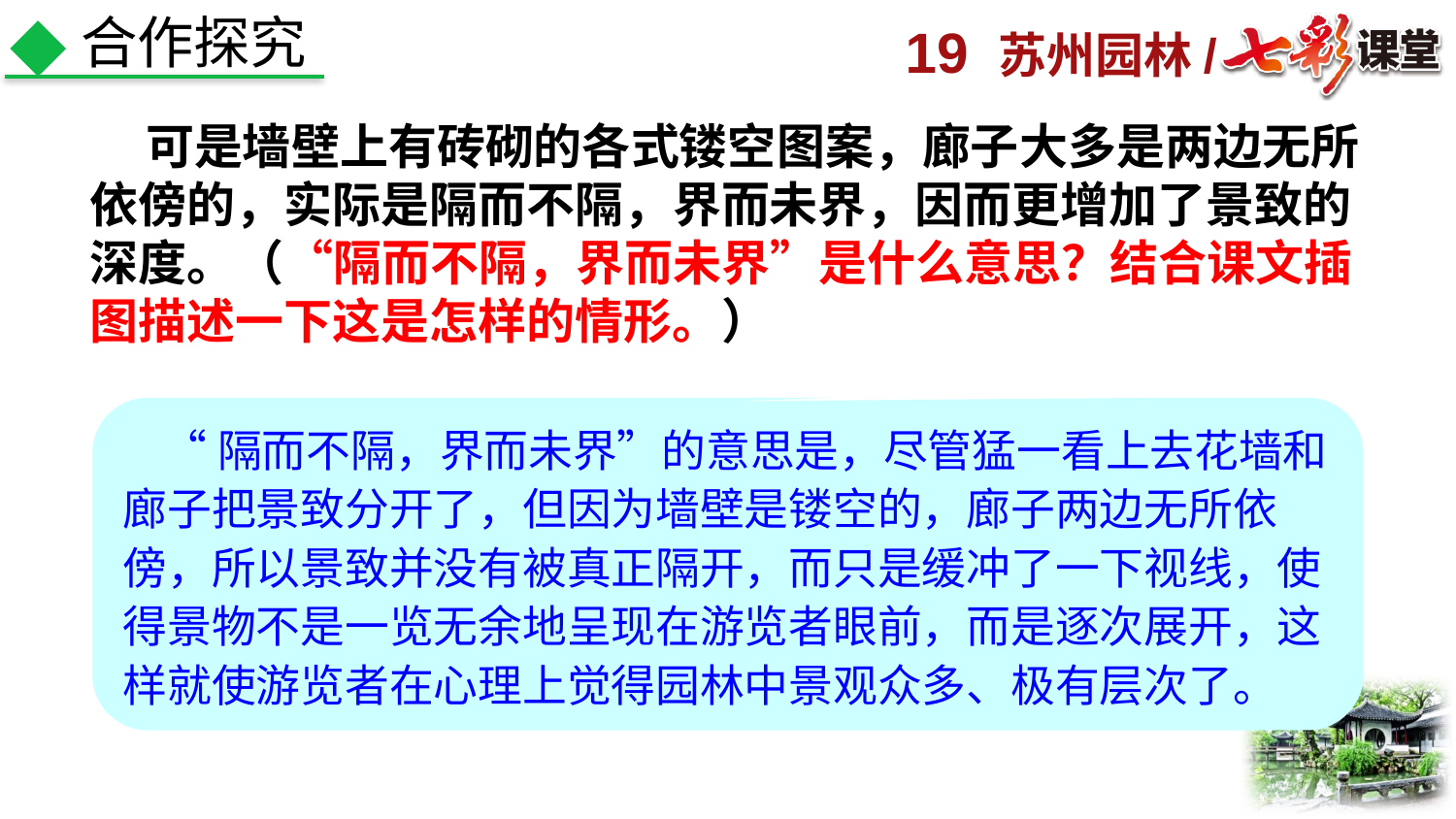

合作探究

    可是墙壁上有砖砌的各式镂空图案，廊子大多是两边无所依傍的，实际是隔而不隔，界而未界，因而更增加了景致的深度。（“隔而不隔，界而未界”是什么意思？结合课文插图描述一下这是怎样的情形。）
    “隔而不隔，界而未界”的意思是，尽管猛一看上去花墙和廊子把景致分开了，但因为墙壁是镂空的，廊子两边无所依傍，所以景致并没有被真正隔开，而只是缓冲了一下视线，使得景物不是一览无余地呈现在游览者眼前，而是逐次展开，这样就使游览者在心理上觉得园林中景观众多、极有层次了。